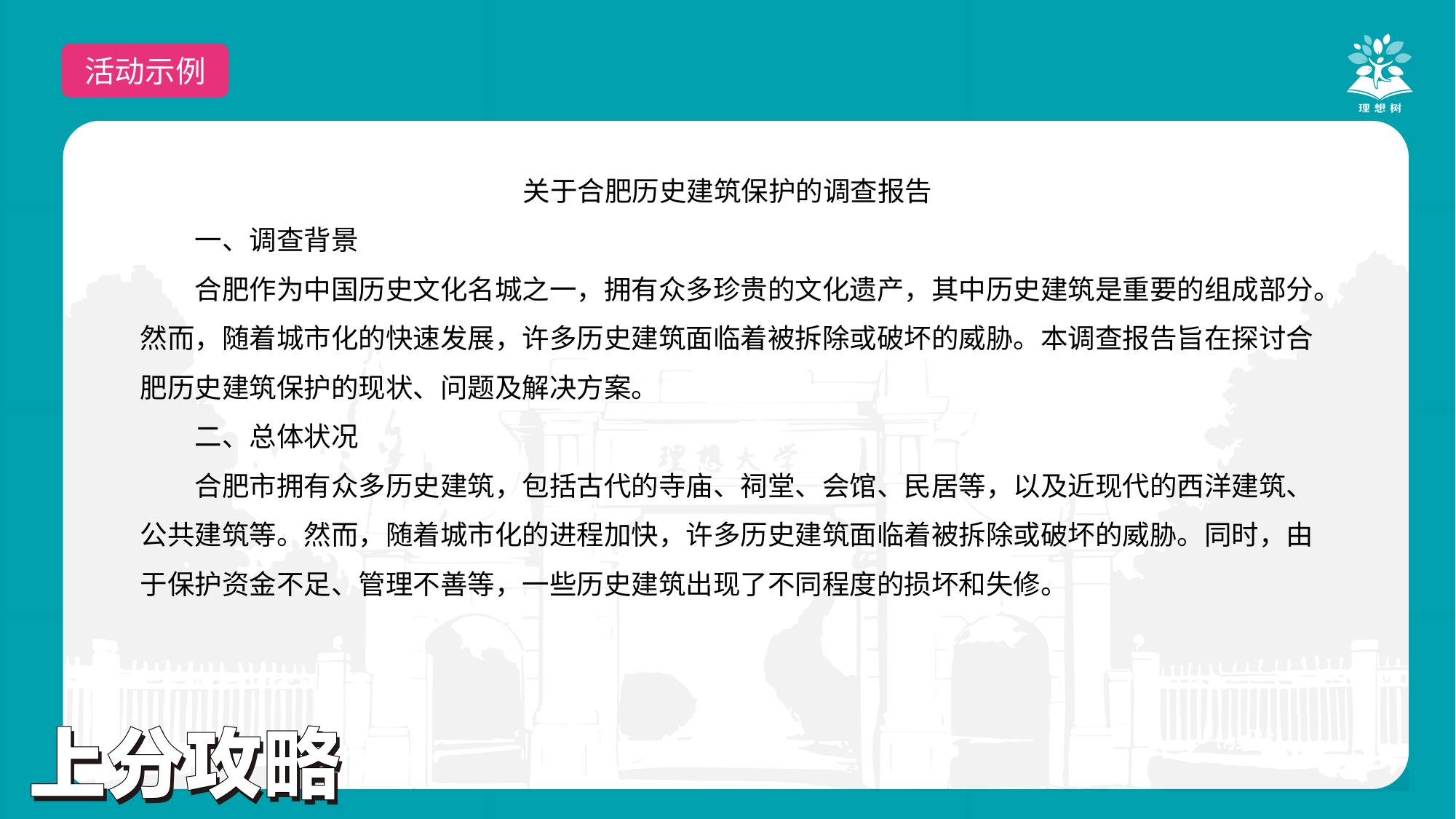

活动示例
关于合肥历史建筑保护的调查报告
一、调查背景
合肥作为中国历史文化名城之一，拥有众多珍贵的文化遗产，其中历史建筑是重要的组成部分。然而，随着城市化的快速发展，许多历史建筑面临着被拆除或破坏的威胁。本调查报告旨在探讨合肥历史建筑保护的现状、问题及解决方案。
二、总体状况
合肥市拥有众多历史建筑，包括古代的寺庙、祠堂、会馆、民居等，以及近现代的西洋建筑、公共建筑等。然而，随着城市化的进程加快，许多历史建筑面临着被拆除或破坏的威胁。同时，由于保护资金不足、管理不善等，一些历史建筑出现了不同程度的损坏和失修。